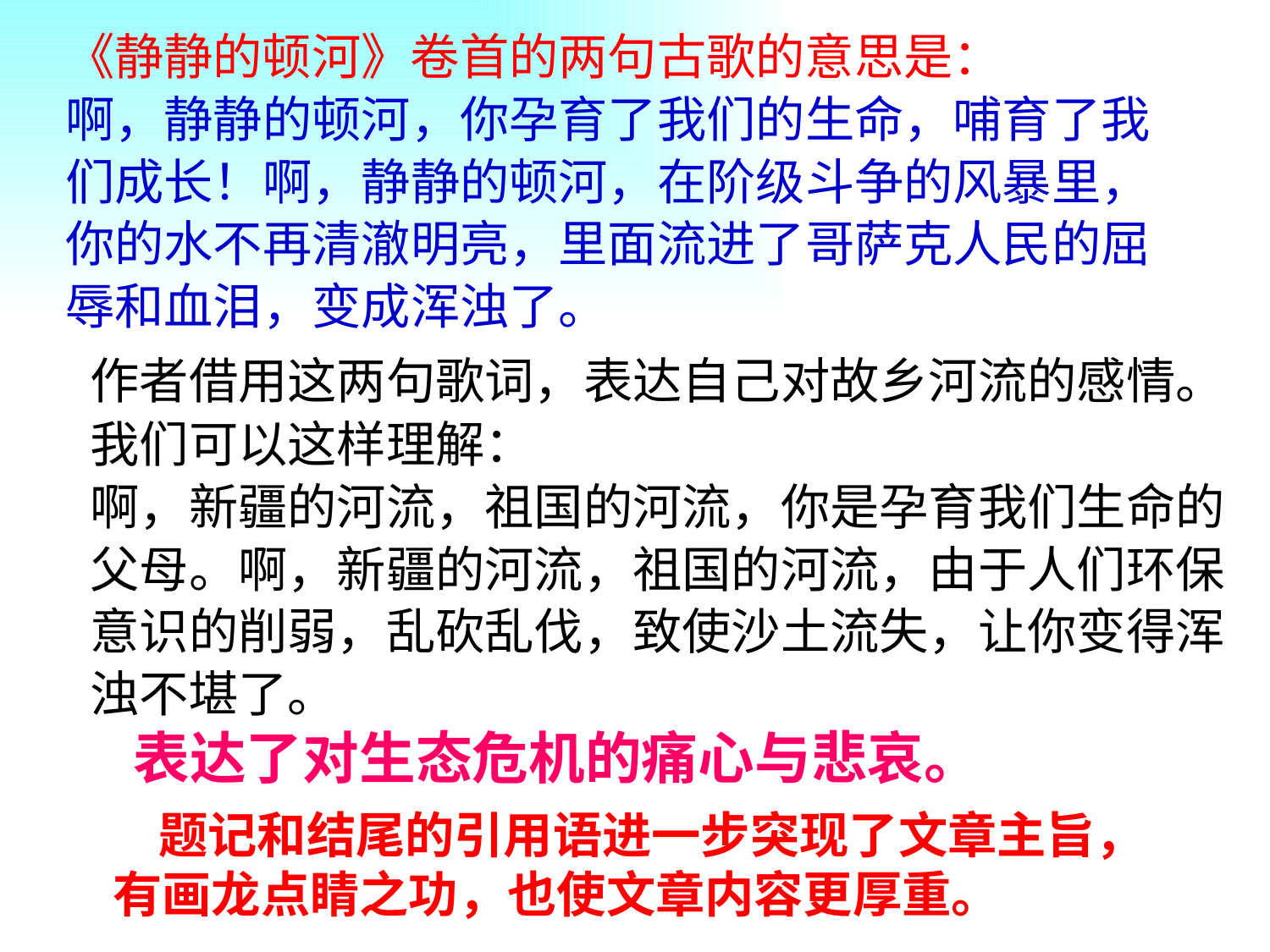

《静静的顿河》卷首的两句古歌的意思是：
啊，静静的顿河，你孕育了我们的生命，哺育了我们成长！啊，静静的顿河，在阶级斗争的风暴里，你的水不再清澈明亮，里面流进了哥萨克人民的屈辱和血泪，变成浑浊了。
作者借用这两句歌词，表达自己对故乡河流的感情。
我们可以这样理解：
啊，新疆的河流，祖国的河流，你是孕育我们生命的父母。啊，新疆的河流，祖国的河流，由于人们环保意识的削弱，乱砍乱伐，致使沙土流失，让你变得浑浊不堪了。
表达了对生态危机的痛心与悲哀。
   题记和结尾的引用语进一步突现了文章主旨，有画龙点睛之功，也使文章内容更厚重。